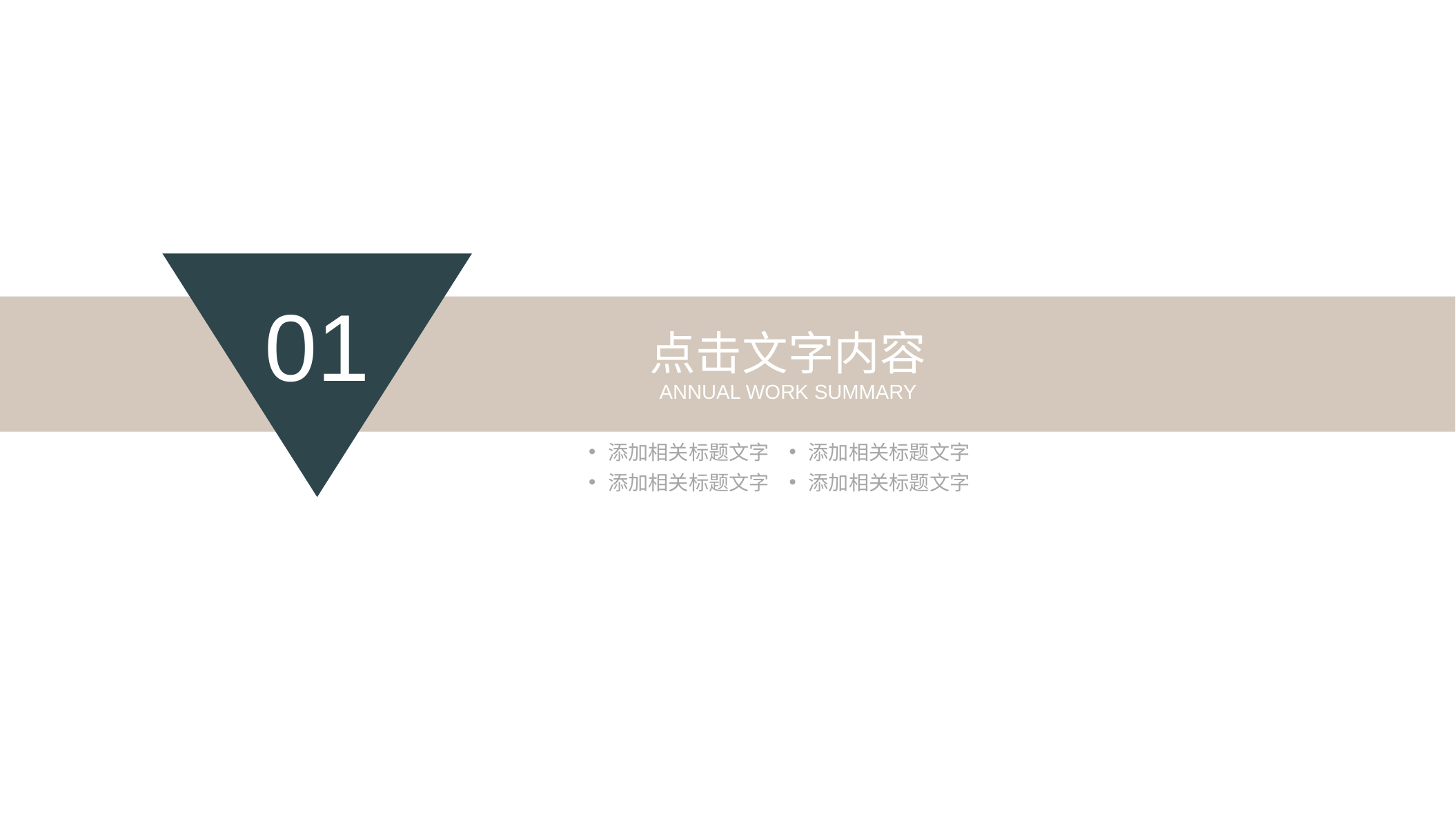

01

点击文字内容
ANNUAL WORK SUMMARY
添加相关标题文字
添加相关标题文字
添加相关标题文字
添加相关标题文字